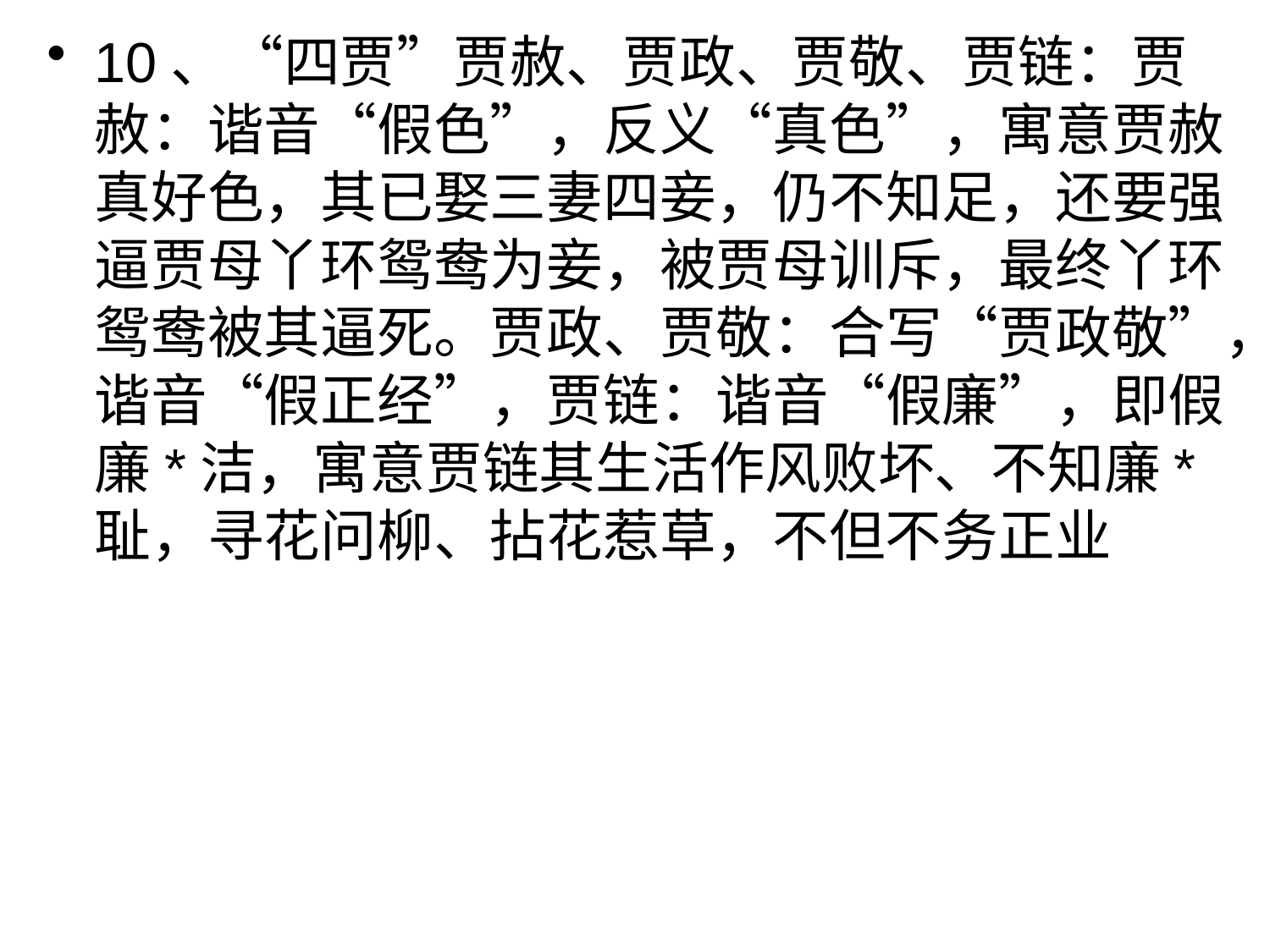

10、“四贾”贾赦、贾政、贾敬、贾链：贾赦：谐音“假色”，反义“真色”，寓意贾赦真好色，其已娶三妻四妾，仍不知足，还要强逼贾母丫环鸳鸯为妾，被贾母训斥，最终丫环鸳鸯被其逼死。贾政、贾敬：合写“贾政敬”，谐音“假正经”，贾链：谐音“假廉”，即假廉*洁，寓意贾链其生活作风败坏、不知廉*耻，寻花问柳、拈花惹草，不但不务正业
#